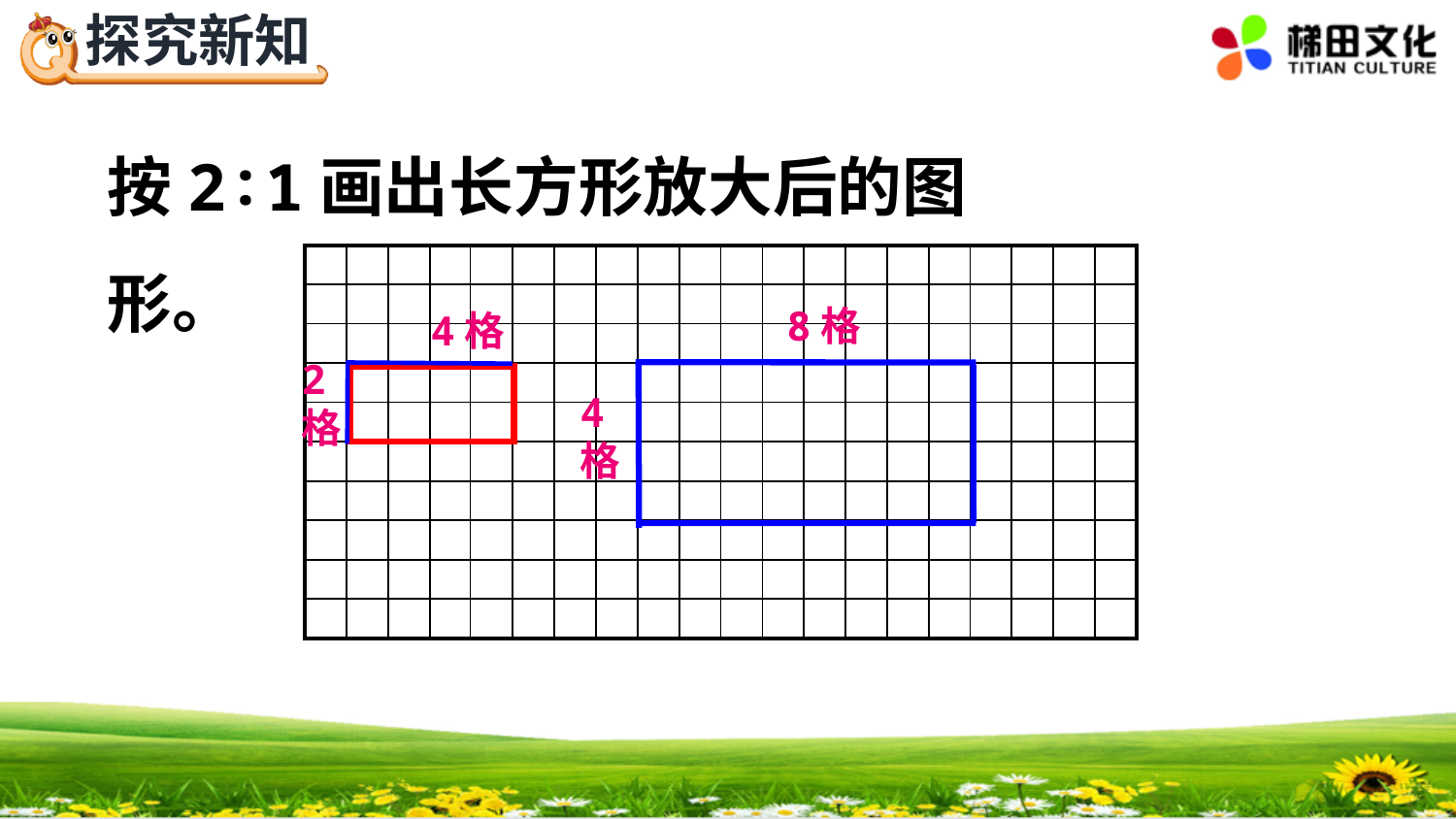

按2∶1画出长方形放大后的图形。
|  |  |  |  |  |  |  |  |  |  |  |  |  |  |  |  |  |  |  |  |
| --- | --- | --- | --- | --- | --- | --- | --- | --- | --- | --- | --- | --- | --- | --- | --- | --- | --- | --- | --- |
|  |  |  |  |  |  |  |  |  |  |  |  |  |  |  |  |  |  |  |  |
|  |  |  |  |  |  |  |  |  |  |  |  |  |  |  |  |  |  |  |  |
|  |  |  |  |  |  |  |  |  |  |  |  |  |  |  |  |  |  |  |  |
|  |  |  |  |  |  |  |  |  |  |  |  |  |  |  |  |  |  |  |  |
|  |  |  |  |  |  |  |  |  |  |  |  |  |  |  |  |  |  |  |  |
|  |  |  |  |  |  |  |  |  |  |  |  |  |  |  |  |  |  |  |  |
|  |  |  |  |  |  |  |  |  |  |  |  |  |  |  |  |  |  |  |  |
|  |  |  |  |  |  |  |  |  |  |  |  |  |  |  |  |  |  |  |  |
|  |  |  |  |  |  |  |  |  |  |  |  |  |  |  |  |  |  |  |  |
8格
4格
2
格

4
格